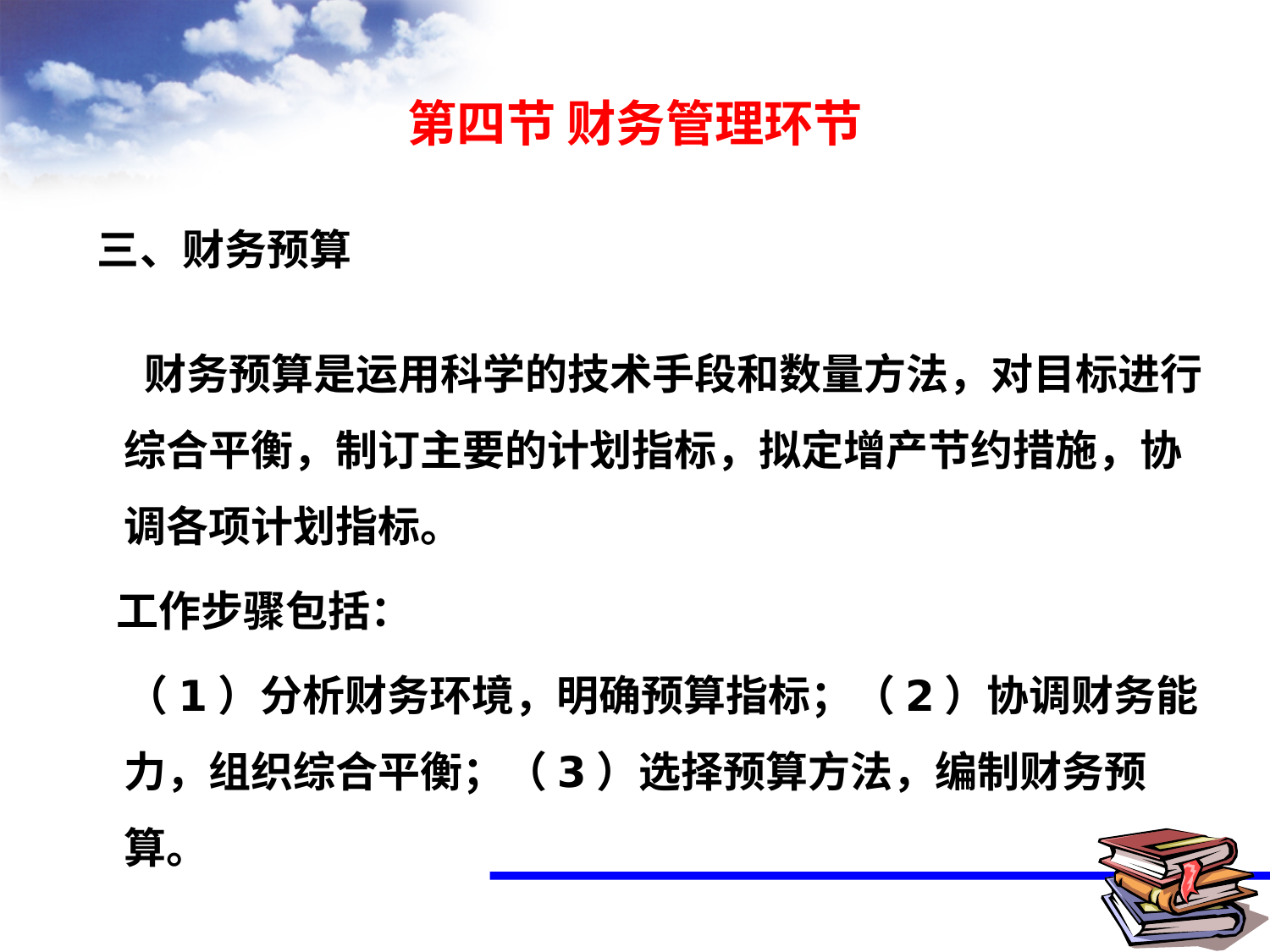

# 第四节 财务管理环节
三、财务预算
        财务预算是运用科学的技术手段和数量方法，对目标进行综合平衡，制订主要的计划指标，拟定增产节约措施，协调各项计划指标。
     工作步骤包括：
      （1）分析财务环境，明确预算指标；（2）协调财务能力，组织综合平衡；（3）选择预算方法，编制财务预算。